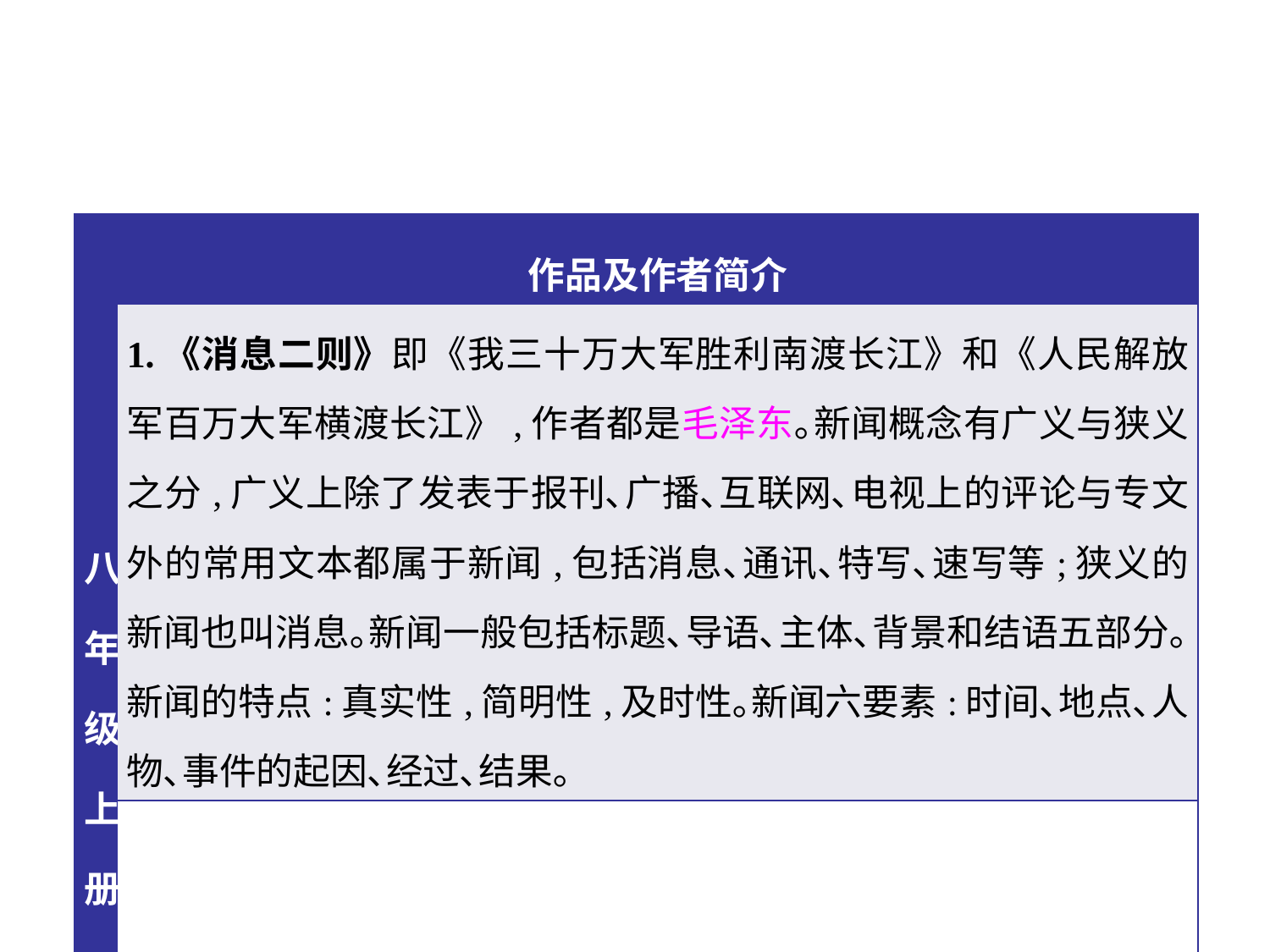

| 八年级上册 | 作品及作者简介 |
| --- | --- |
|  | 1.《消息二则》即《我三十万大军胜利南渡长江》和《人民解放军百万大军横渡长江》,作者都是毛泽东｡新闻概念有广义与狭义之分,广义上除了发表于报刊､广播､互联网､电视上的评论与专文外的常用文本都属于新闻,包括消息､通讯､特写､速写等;狭义的新闻也叫消息｡新闻一般包括标题､导语､主体､背景和结语五部分｡新闻的特点:真实性,简明性,及时性｡新闻六要素:时间､地点､人物､事件的起因､经过､结果｡ |
|  | 2.《首届诺贝尔奖颁发》是一篇新闻｡诺贝尔,瑞典化学家､工程师｡ |